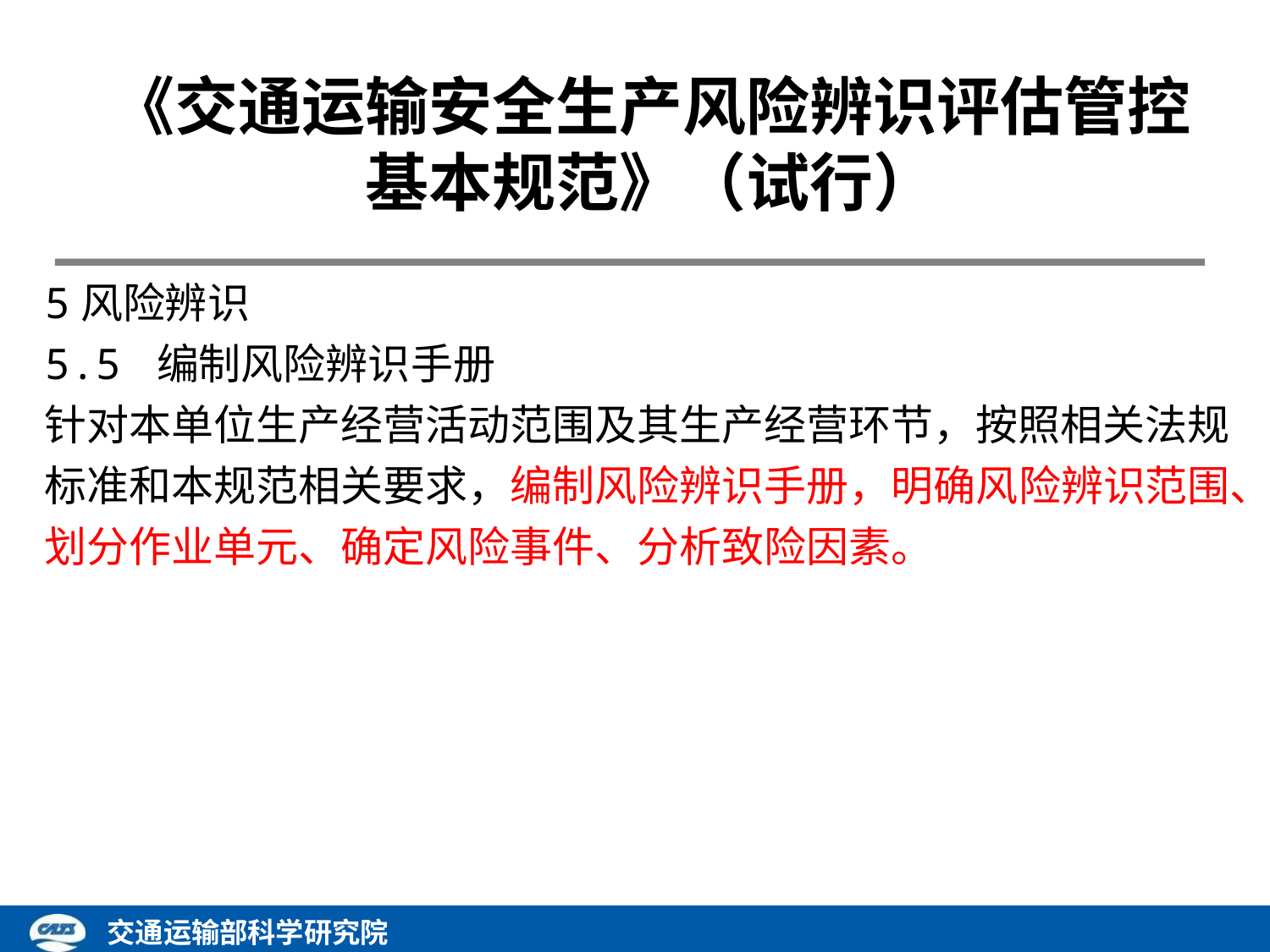

《交通运输安全生产风险辨识评估管控基本规范》（试行）
5风险辨识
5.5 编制风险辨识手册
针对本单位生产经营活动范围及其生产经营环节，按照相关法规标准和本规范相关要求，编制风险辨识手册，明确风险辨识范围、划分作业单元、确定风险事件、分析致险因素。